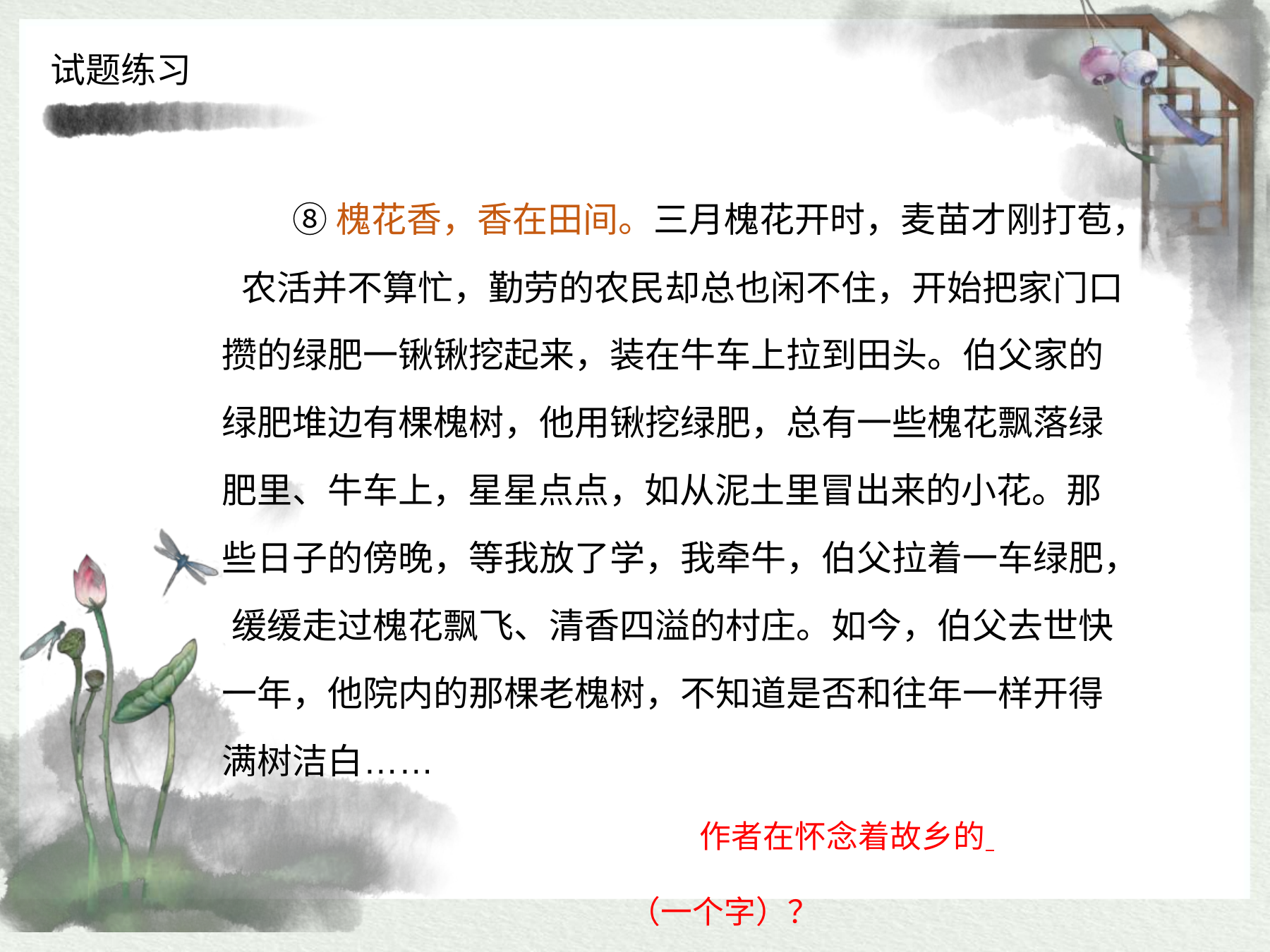

试题练习

⑧槐花香，香在田间。三月槐花开时，麦苗才刚打苞，  农活并不算忙，勤劳的农民却总也闲不住，开始把家门口  攒的绿肥一锹锹挖起来，装在牛车上拉到田头。伯父家的  绿肥堆边有棵槐树，他用锹挖绿肥，总有一些槐花飘落绿  肥里、牛车上，星星点点，如从泥土里冒出来的小花。那  些日子的傍晚，等我放了学，我牵牛，伯父拉着一车绿肥，  缓缓走过槐花飘飞、清香四溢的村庄。如今，伯父去世快  一年，他院内的那棵老槐树，不知道是否和往年一样开得  满树洁白……

作者在怀念着故乡的 	（一个字）？